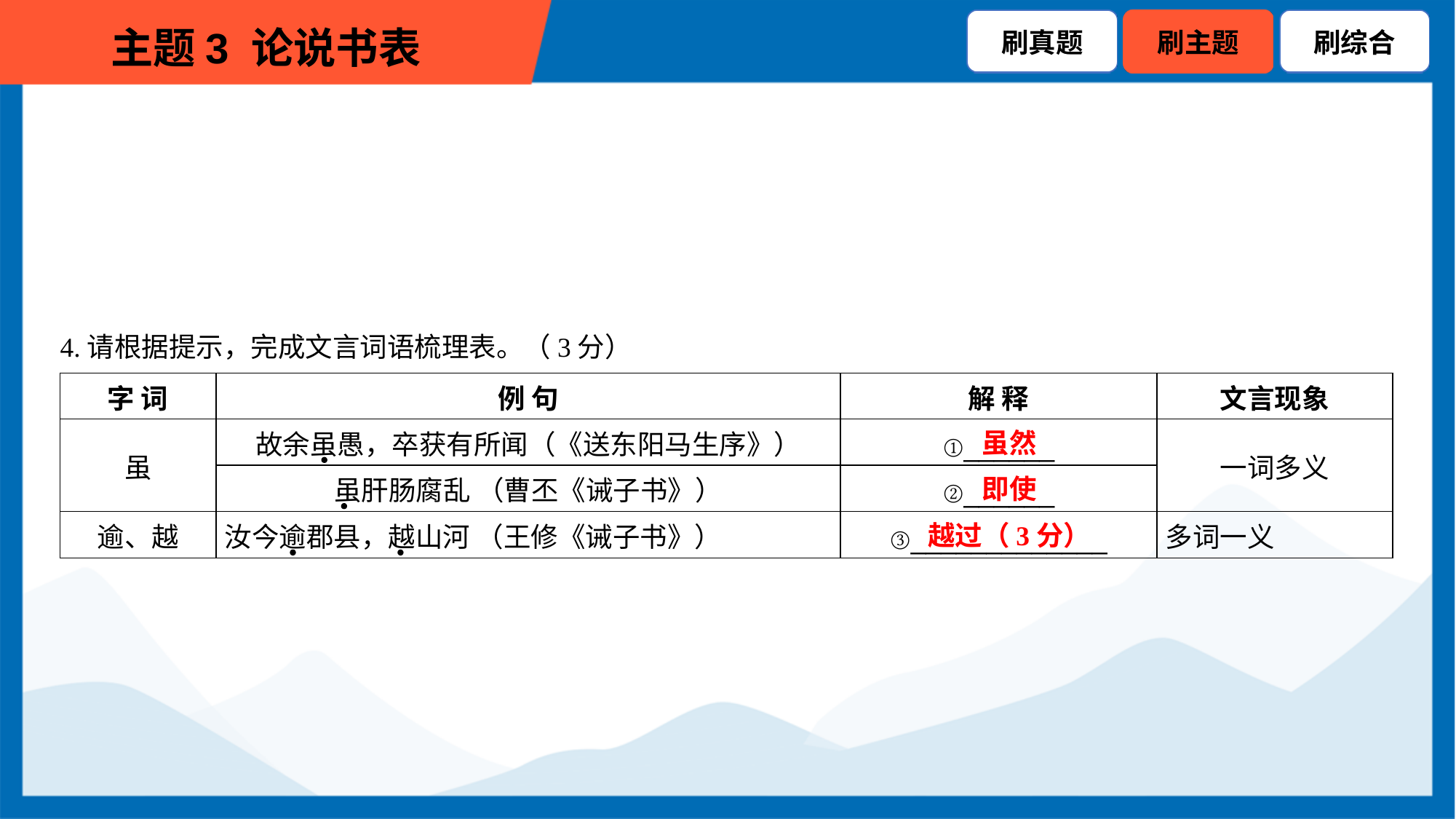

4.请根据提示，完成文言词语梳理表。（3分）
| 字 词 | 例 句 | 解 释 | 文言现象 |
| --- | --- | --- | --- |
| 虽 | 故余虽愚，卒获有所闻（《送东阳马生序》） | ①\_\_\_\_\_\_ | 一词多义 |
|  | 虽肝肠腐乱 （曹丕《诫子书》） | ②\_\_\_\_\_\_ |  |
| 逾、越 | 汝今逾郡县，越山河 （王修《诫子书》） | ③\_\_\_\_\_\_\_\_\_\_\_\_\_ | 多词一义 |
虽然

即使

越过（3分）